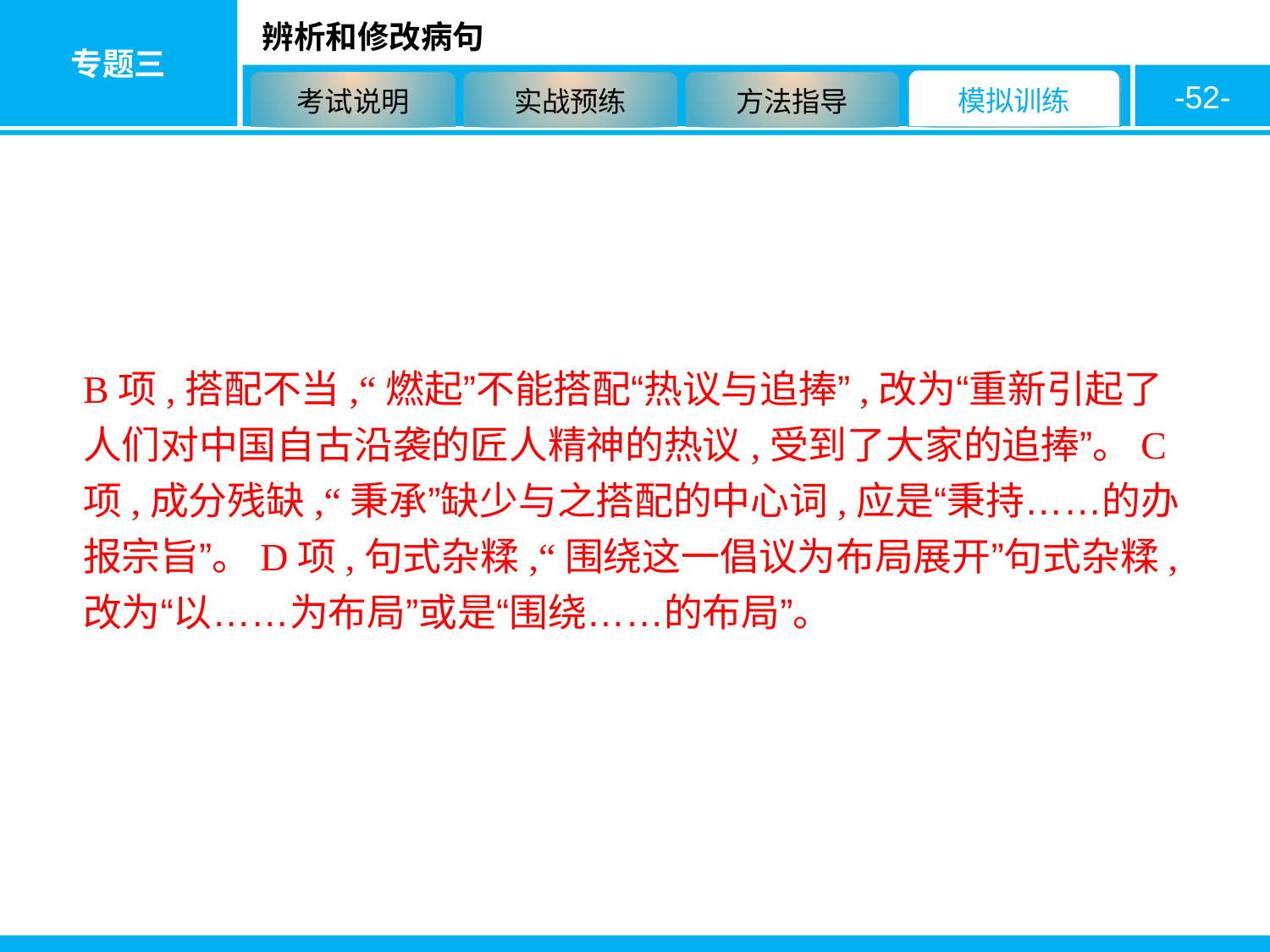

-52-
B项,搭配不当,“燃起”不能搭配“热议与追捧”,改为“重新引起了人们对中国自古沿袭的匠人精神的热议,受到了大家的追捧”。C项,成分残缺,“秉承”缺少与之搭配的中心词,应是“秉持……的办报宗旨”。D项,句式杂糅,“围绕这一倡议为布局展开”句式杂糅,改为“以……为布局”或是“围绕……的布局”。